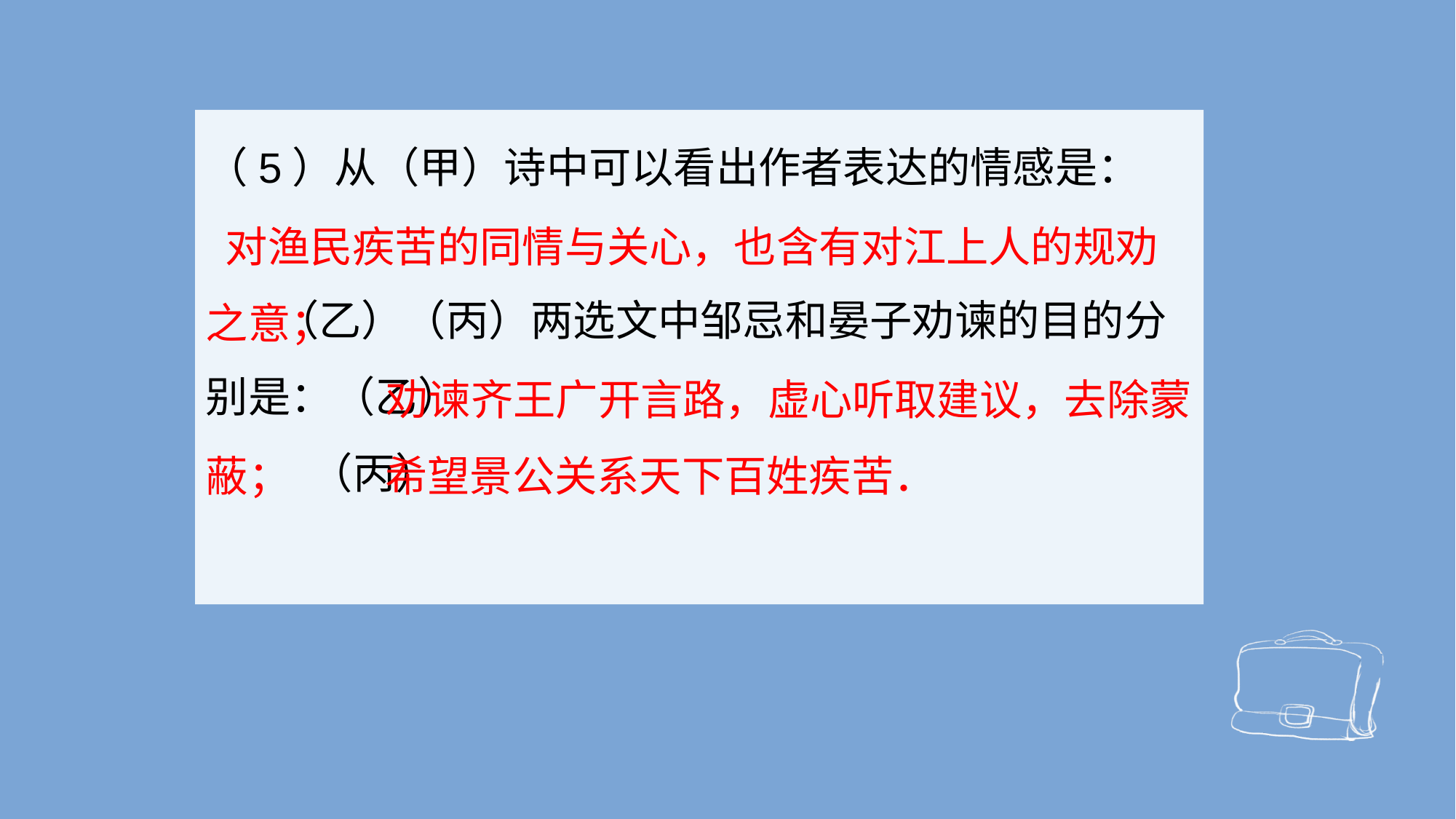

（5）从（甲）诗中可以看出作者表达的情感是：

　   （乙）（丙）两选文中邹忌和晏子劝谏的目的分别是：（乙）
          （丙）

 对渔民疾苦的同情与关心，也含有对江上人的规劝之意；
                  劝谏齐王广开言路，虚心听取建议，去除蒙蔽；          希望景公关系天下百姓疾苦．